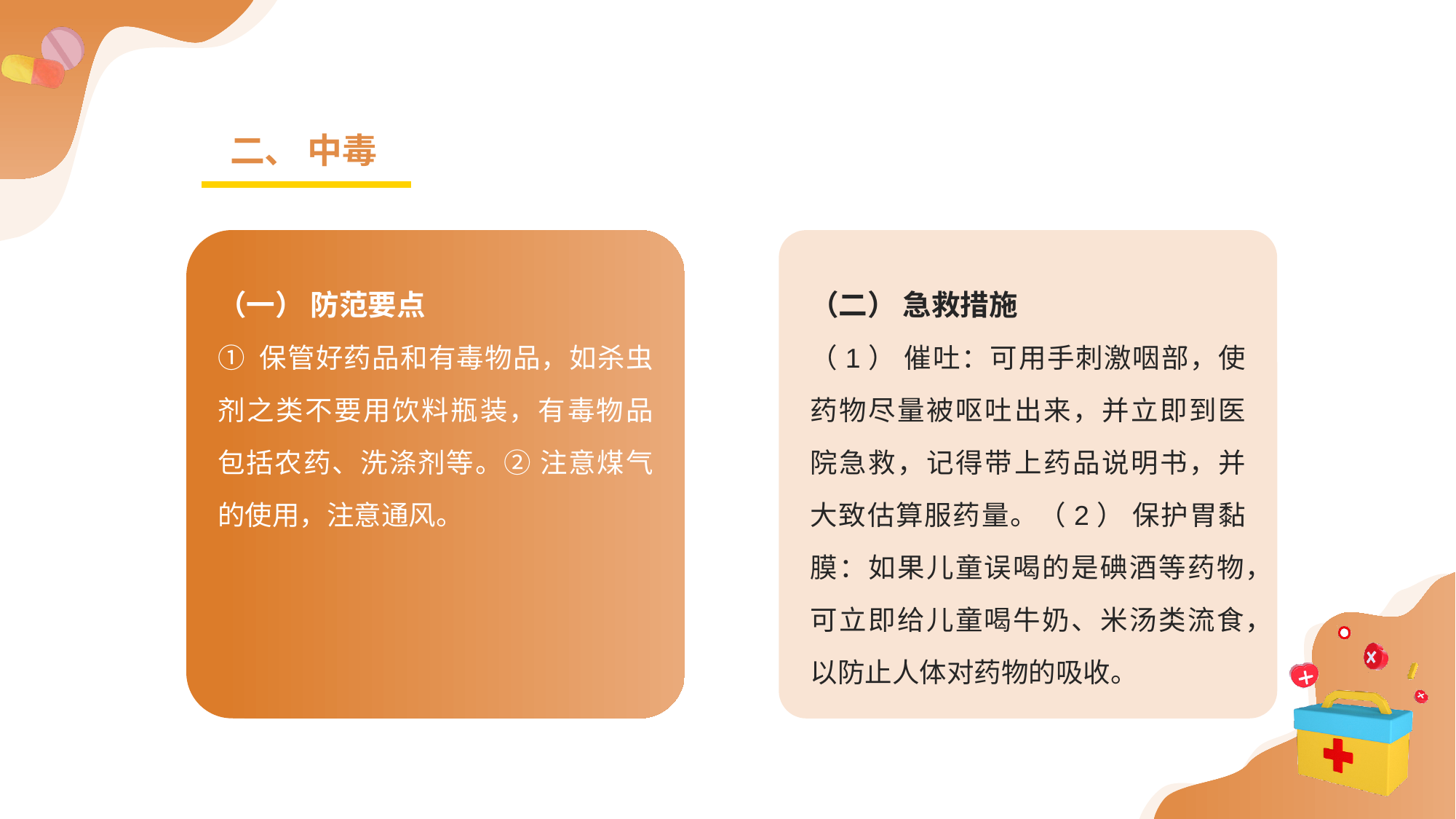

二、 中毒

（一） 防范要点
① 保管好药品和有毒物品，如杀虫剂之类不要用饮料瓶装，有毒物品包括农药、洗涤剂等。② 注意煤气的使用，注意通风。
（二） 急救措施
（1） 催吐：可用手刺激咽部，使药物尽量被呕吐出来，并立即到医院急救，记得带上药品说明书，并大致估算服药量。（2） 保护胃黏膜：如果儿童误喝的是碘酒等药物，可立即给儿童喝牛奶、米汤类流食，以防止人体对药物的吸收。